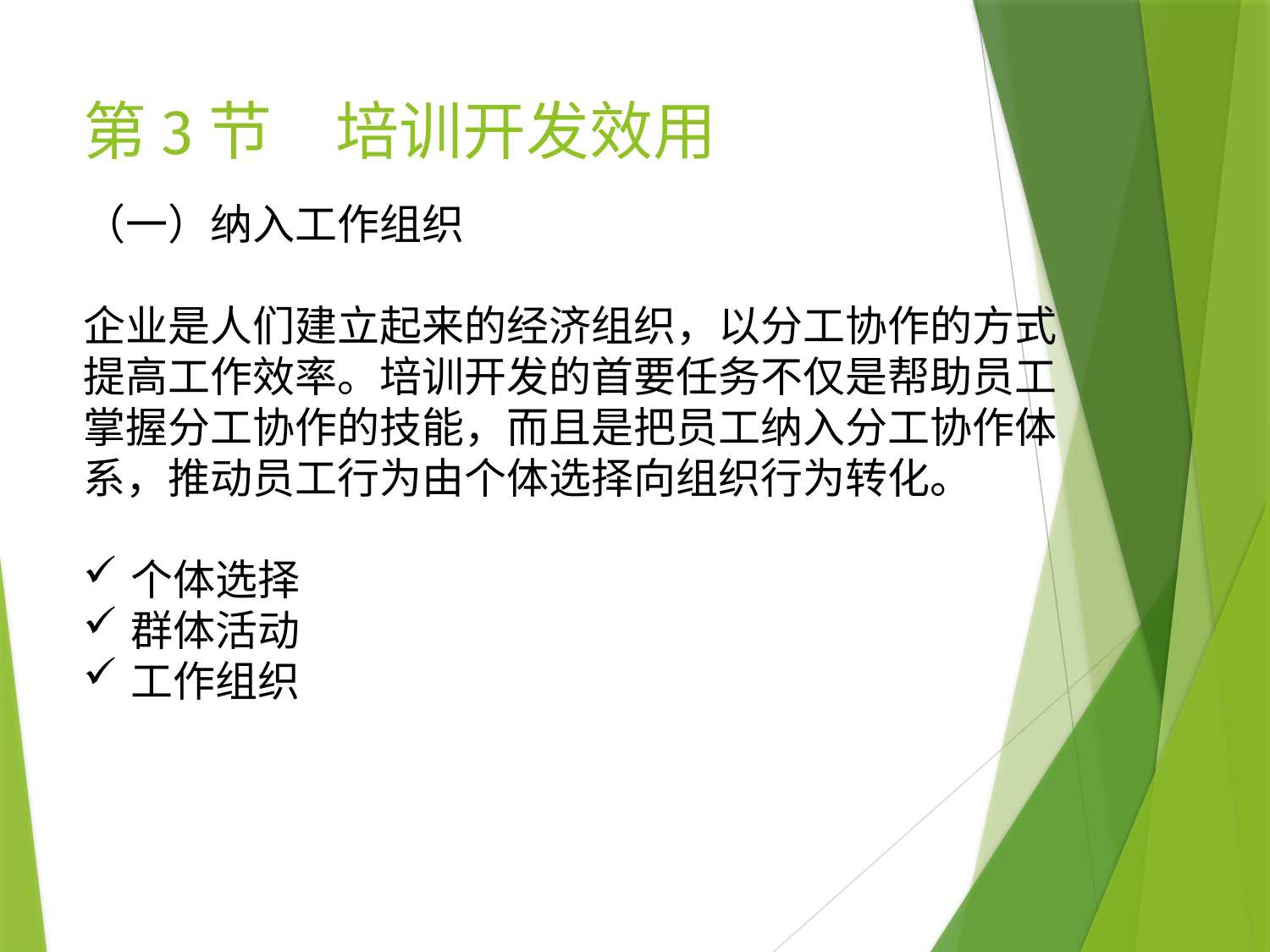

# 第3节　培训开发效用
（一）纳入工作组织

企业是人们建立起来的经济组织，以分工协作的方式提高工作效率。培训开发的首要任务不仅是帮助员工掌握分工协作的技能，而且是把员工纳入分工协作体系，推动员工行为由个体选择向组织行为转化。

个体选择
群体活动
工作组织